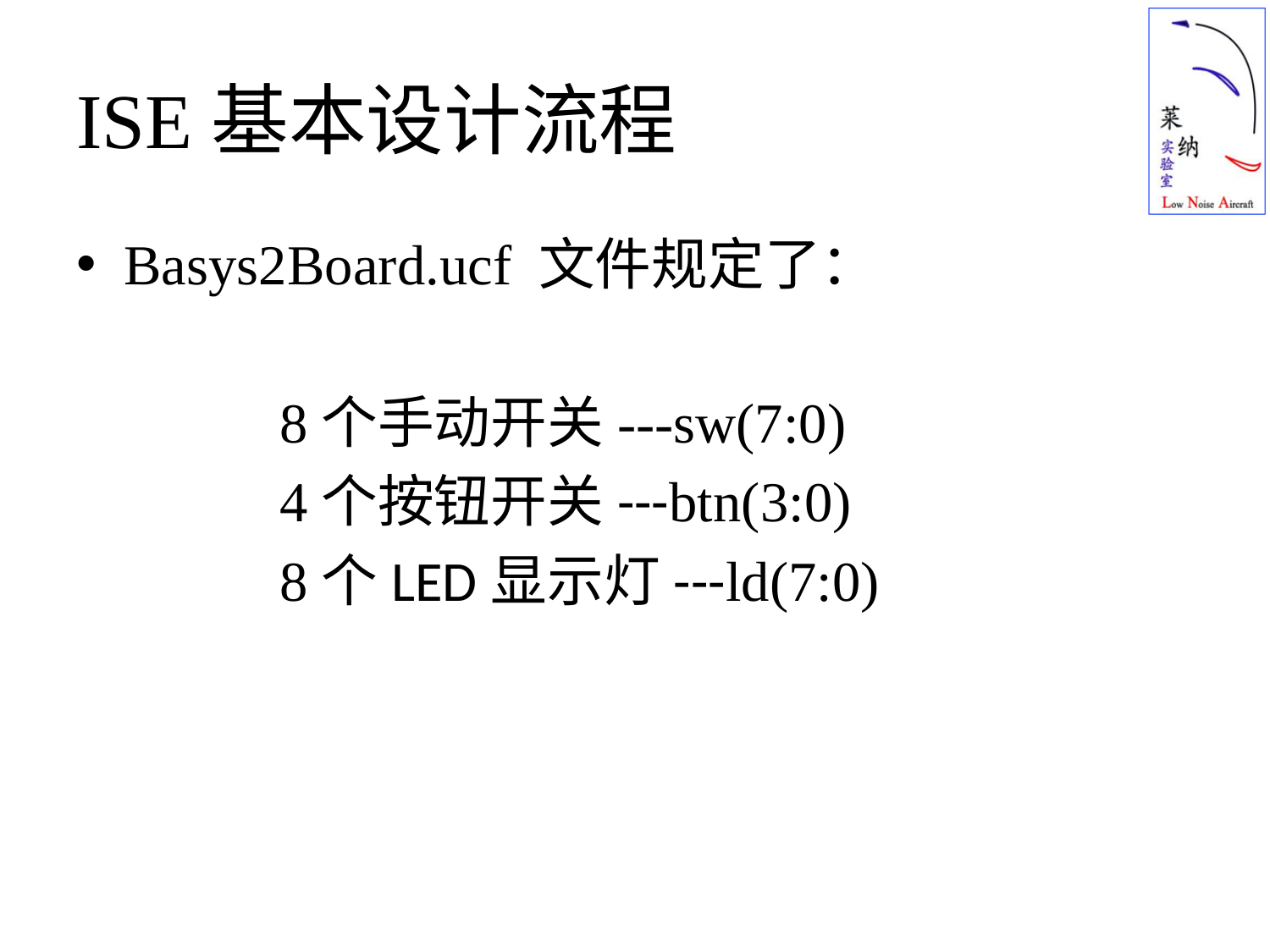

# ISE基本设计流程
Basys2Board.ucf 文件规定了：

                8个手动开关---sw(7:0)
                4个按钮开关---btn(3:0)
                8个LED显示灯---ld(7:0)